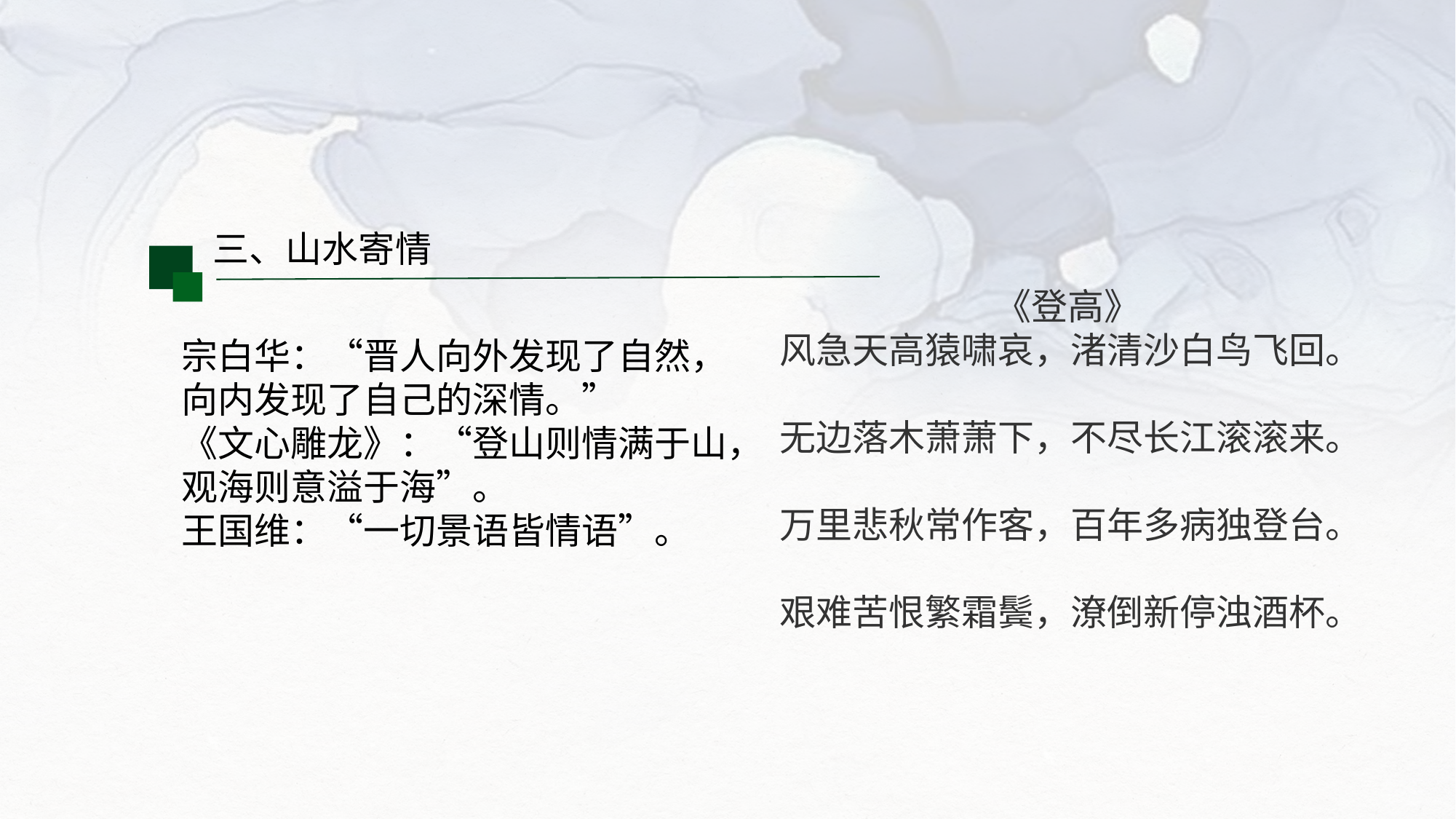

三、山水寄情

《登高》
风急天高猿啸哀，渚清沙白鸟飞回。
无边落木萧萧下，不尽长江滚滚来。
万里悲秋常作客，百年多病独登台。
艰难苦恨繁霜鬓，潦倒新停浊酒杯。
宗白华：“晋人向外发现了自然，向内发现了自己的深情。”
《文心雕龙》：“登山则情满于山，观海则意溢于海”。
王国维：“一切景语皆情语”。